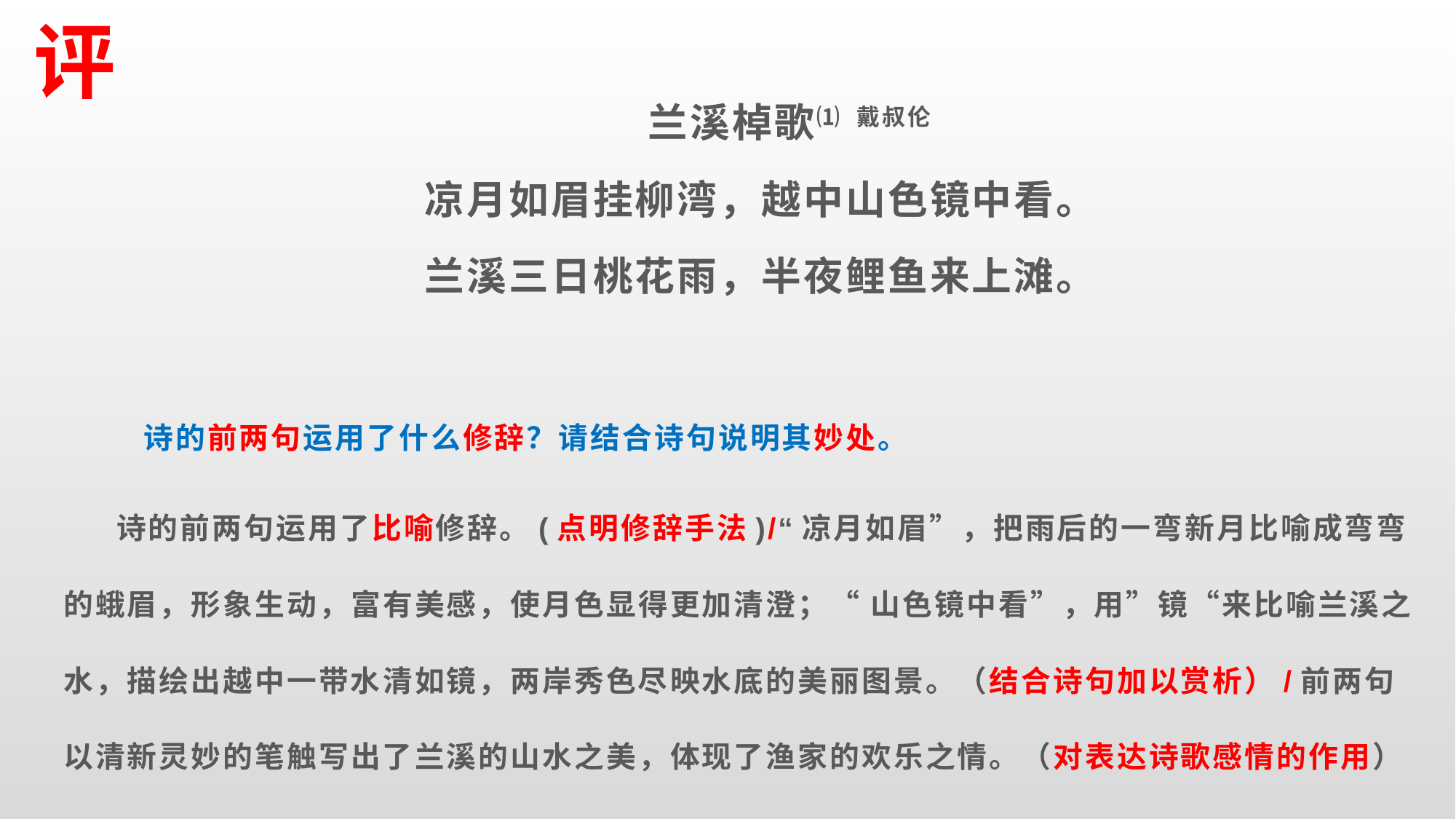

# 评
         兰溪棹歌⑴  戴叔伦
     凉月如眉挂柳湾，越中山色镜中看。
     兰溪三日桃花雨，半夜鲤鱼来上滩。

           诗的前两句运用了什么修辞？请结合诗句说明其妙处。
        诗的前两句运用了比喻修辞。(点明修辞手法)/“凉月如眉”，把雨后的一弯新月比喻成弯弯的蛾眉，形象生动，富有美感，使月色显得更加清澄；“ 山色镜中看”，用”镜“来比喻兰溪之水，描绘出越中一带水清如镜，两岸秀色尽映水底的美丽图景。（结合诗句加以赏析）/前两句以清新灵妙的笔触写出了兰溪的山水之美，体现了渔家的欢乐之情。（对表达诗歌感情的作用）